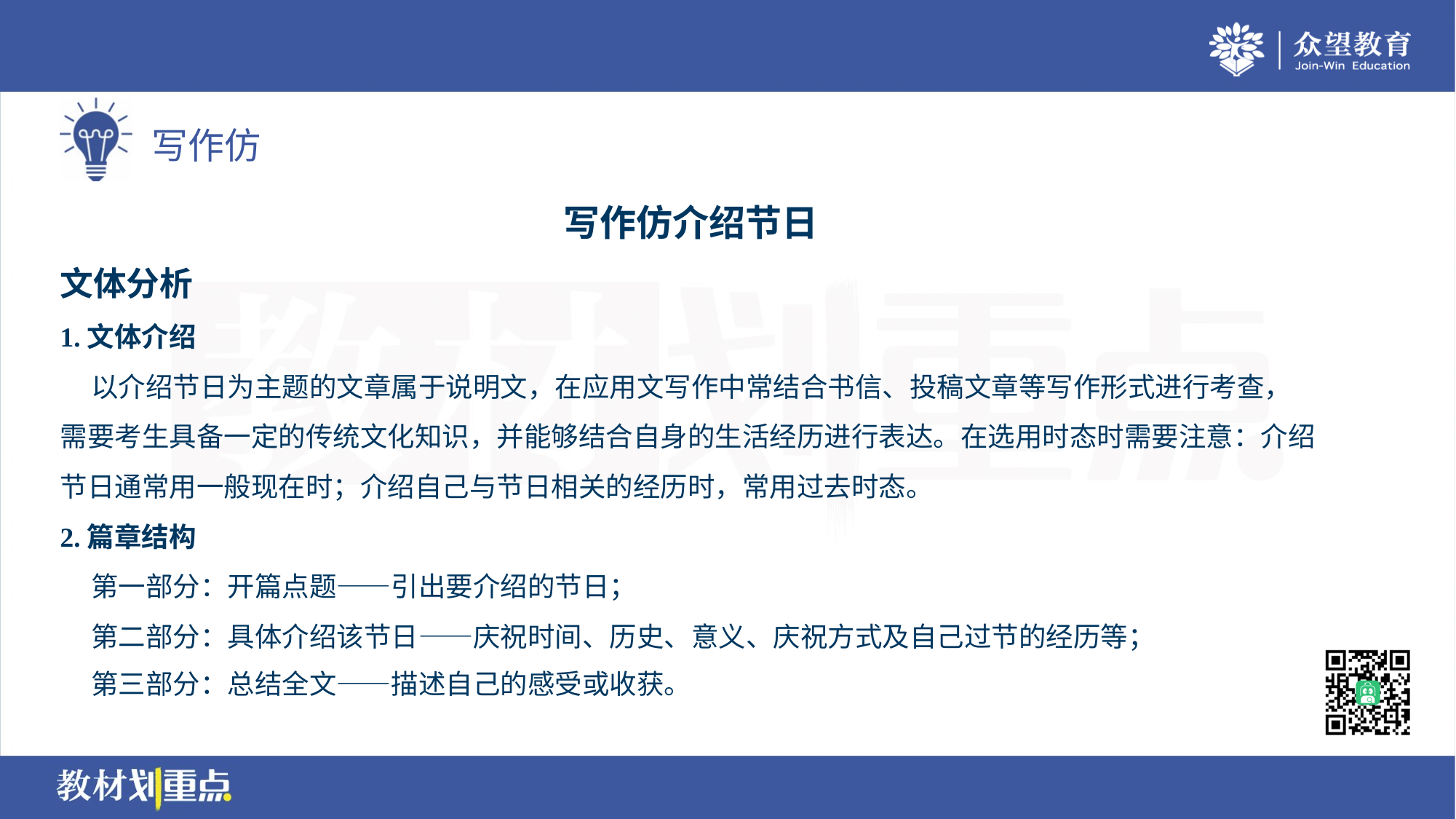

写作仿介绍节日
文体分析
1.文体介绍
    以介绍节日为主题的文章属于说明文，在应用文写作中常结合书信、投稿文章等写作形式进行考查，
需要考生具备一定的传统文化知识，并能够结合自身的生活经历进行表达。在选用时态时需要注意：介绍
节日通常用一般现在时；介绍自己与节日相关的经历时，常用过去时态。
2.篇章结构
    第一部分：开篇点题——引出要介绍的节日；
    第二部分：具体介绍该节日——庆祝时间、历史、意义、庆祝方式及自己过节的经历等；
    第三部分：总结全文——描述自己的感受或收获。